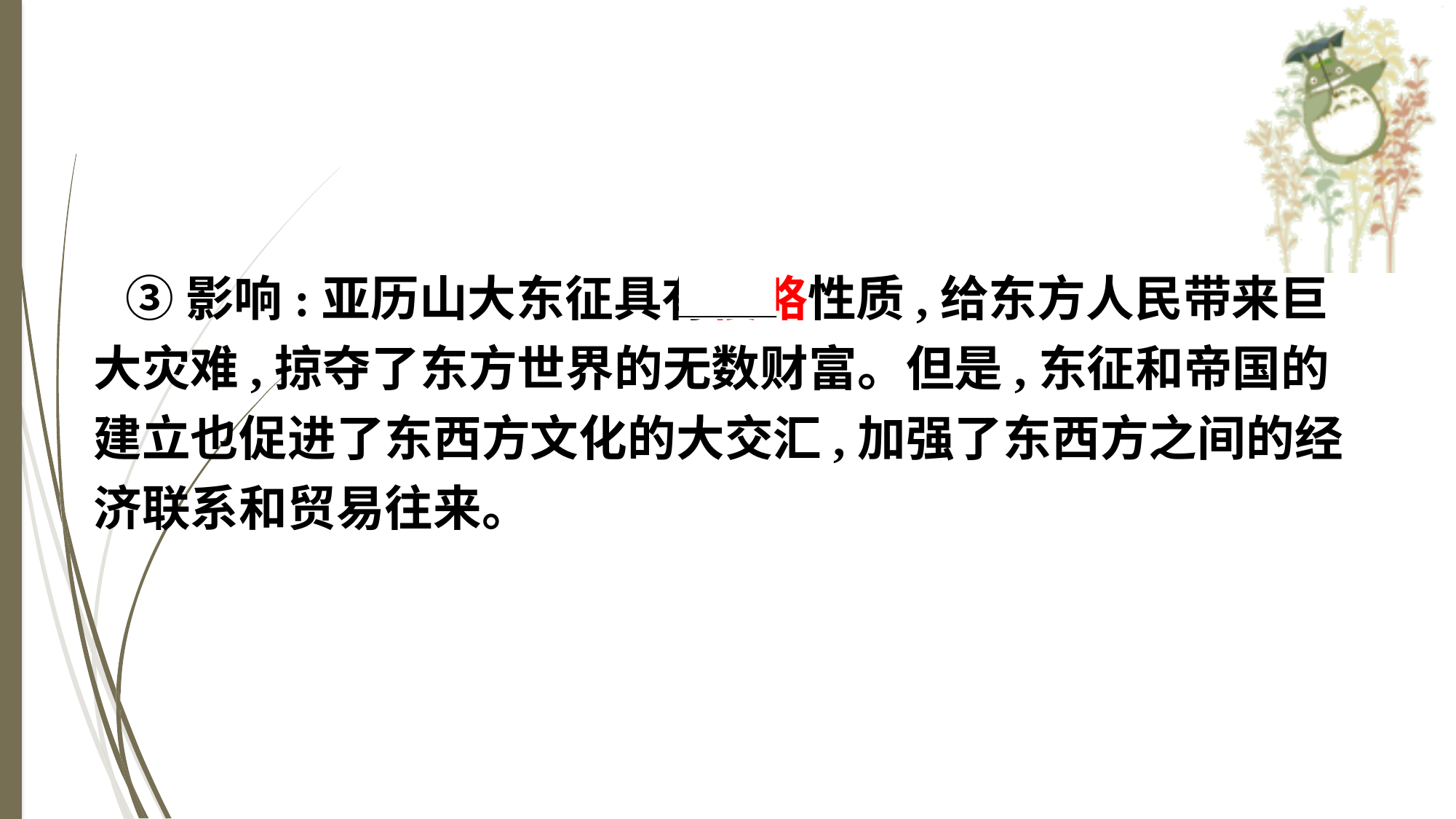

③影响:亚历山大东征具有侵略性质,给东方人民带来巨大灾难,掠夺了东方世界的无数财富。但是,东征和帝国的建立也促进了东西方文化的大交汇,加强了东西方之间的经济联系和贸易往来。